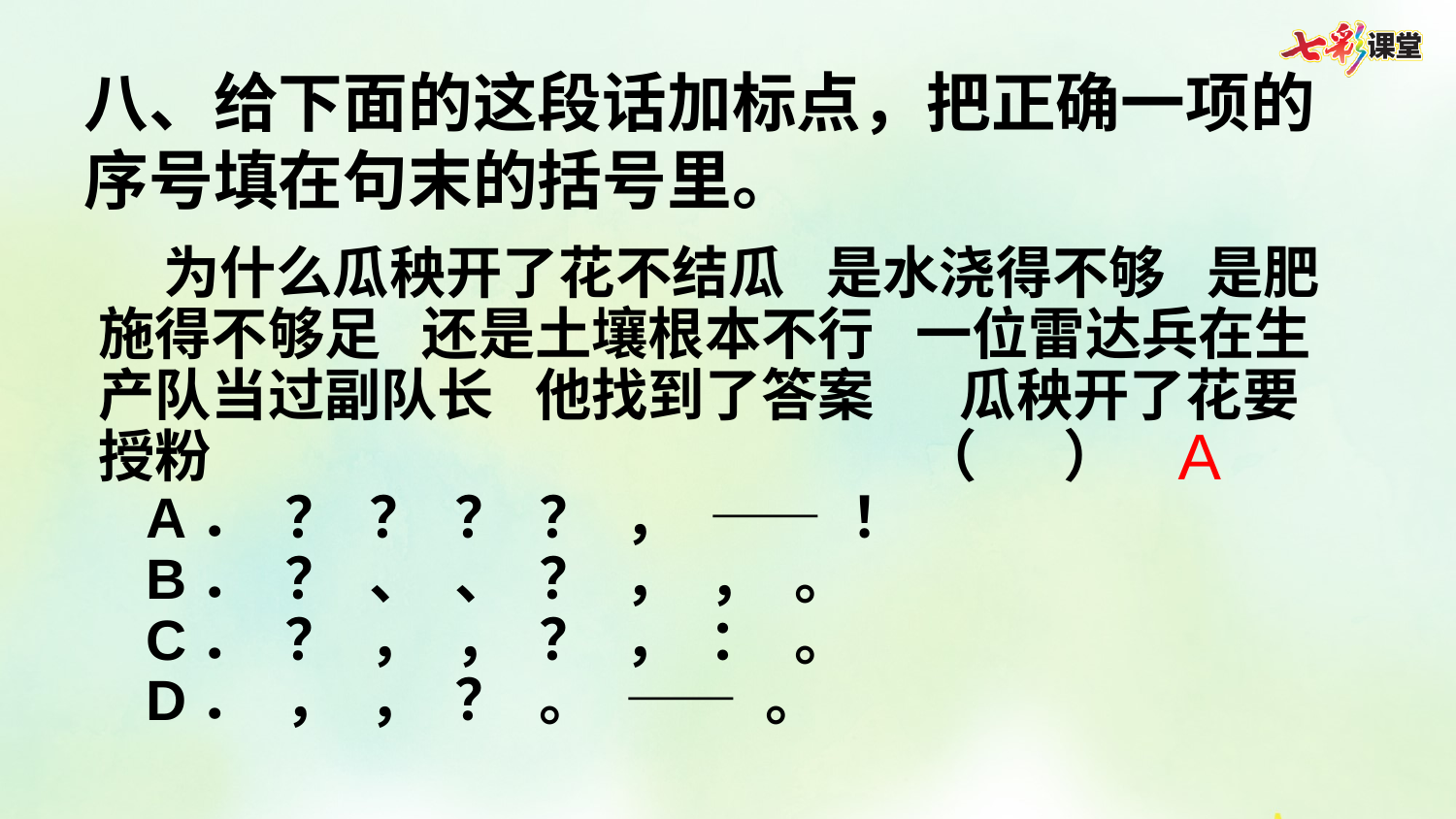

八、给下面的这段话加标点，把正确一项的序号填在句末的括号里。
    为什么瓜秧开了花不结瓜  是水浇得不够  是肥施得不够足  还是土壤根本不行  一位雷达兵在生产队当过副队长  他找到了答案   瓜秧开了花要授粉                         （   ）
   A． ？ ？ ？ ？ ， —— ！
   B． ？ 、 、 ？ ， ， 。
   C． ？ ， ， ？ ， ： 。
   D． ， ， ？ 。 —— 。
A